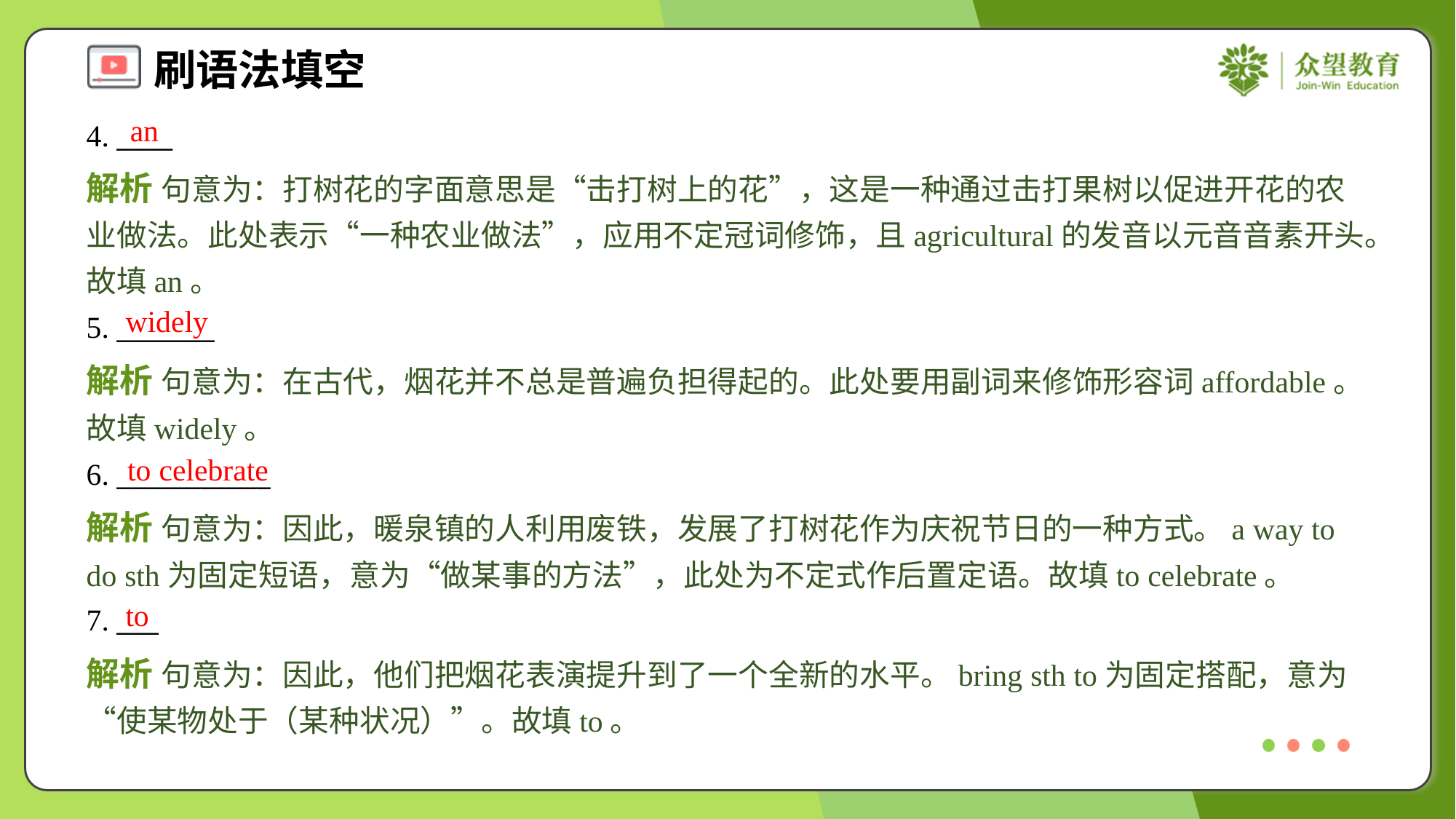

an
4. ____
解析 句意为：打树花的字面意思是“击打树上的花”，这是一种通过击打果树以促进开花的农业做法。此处表示“一种农业做法”，应用不定冠词修饰，且agricultural的发音以元音音素开头。故填an。
widely
5. _______
解析 句意为：在古代，烟花并不总是普遍负担得起的。此处要用副词来修饰形容词affordable。故填widely。
to celebrate
6. ___________
解析 句意为：因此，暖泉镇的人利用废铁，发展了打树花作为庆祝节日的一种方式。a way to do sth为固定短语，意为“做某事的方法”，此处为不定式作后置定语。故填to celebrate。
to
7. ___
解析 句意为：因此，他们把烟花表演提升到了一个全新的水平。bring sth to为固定搭配，意为“使某物处于（某种状况）”。故填to。